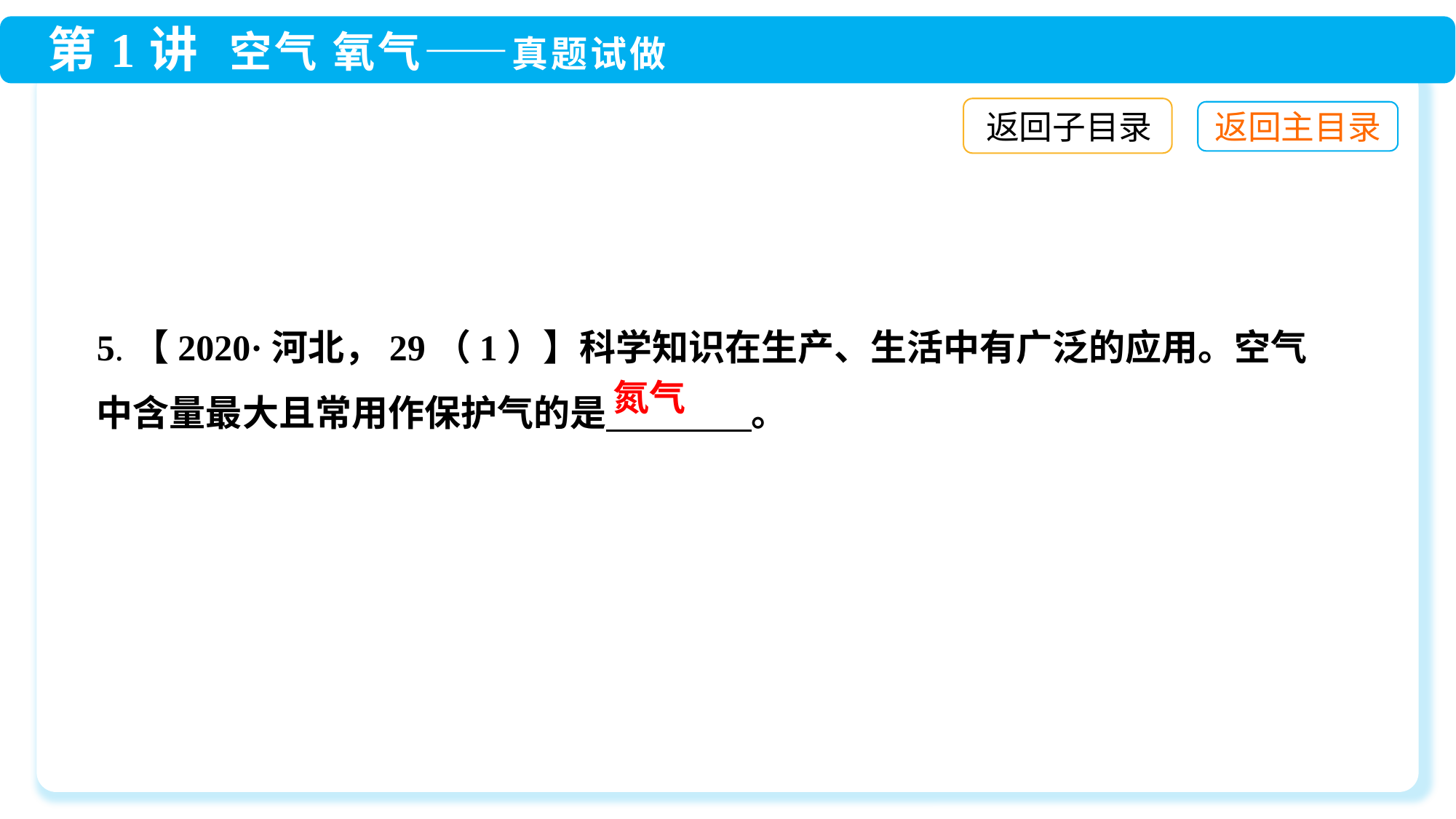

返回子目录

5.【2020·河北，29（1）】科学知识在生产、生活中有广泛的应用。空气中含量最大且常用作保护气的是　　　　。
氮气